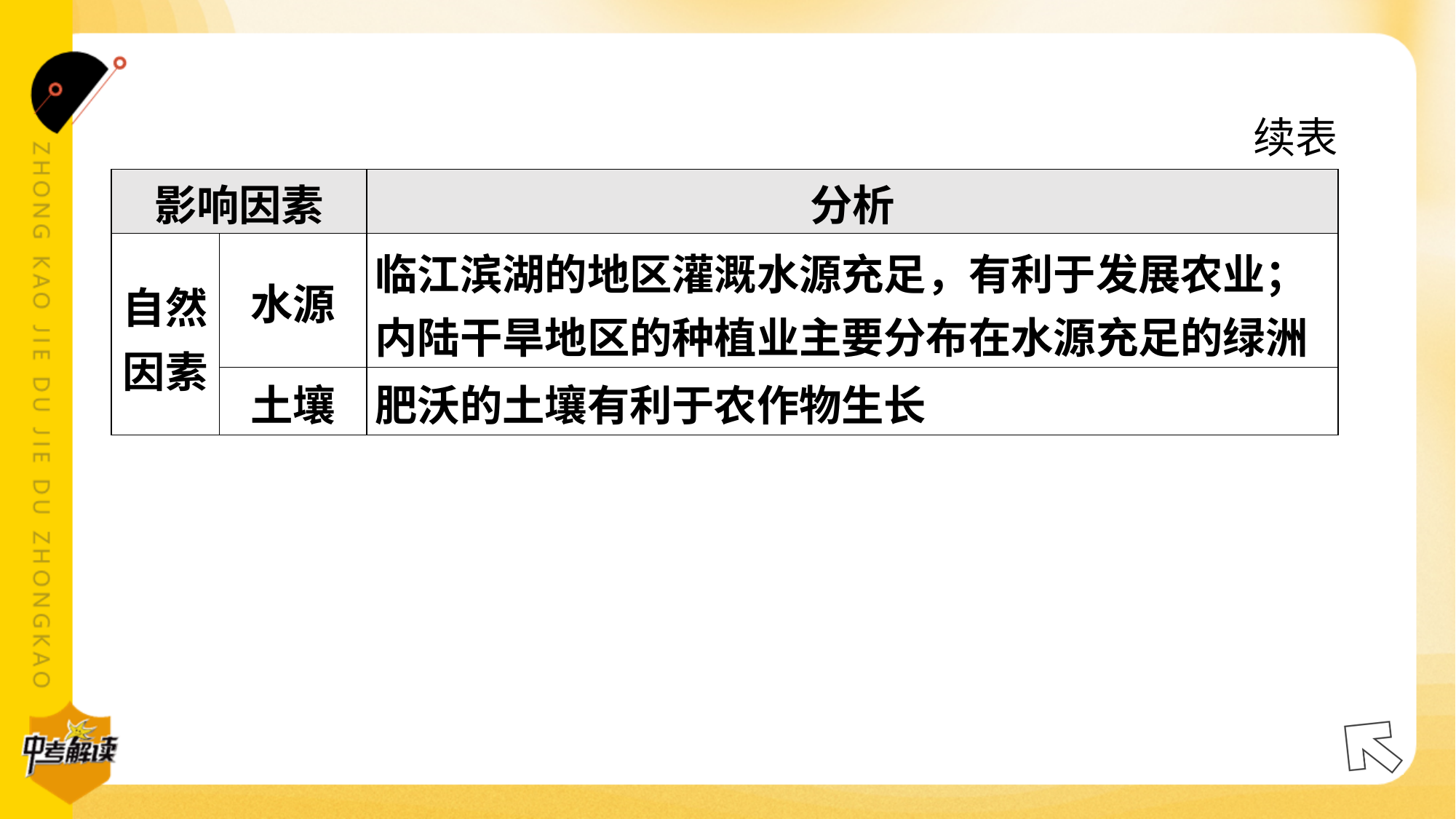

续表
| 影响因素 |  | 分析 |
| --- | --- | --- |
| 自然 因素 | 水源 | 临江滨湖的地区灌溉水源充足，有利于发展农业； 内陆干旱地区的种植业主要分布在水源充足的绿洲 |
|  | 土壤 | 肥沃的土壤有利于农作物生长 |